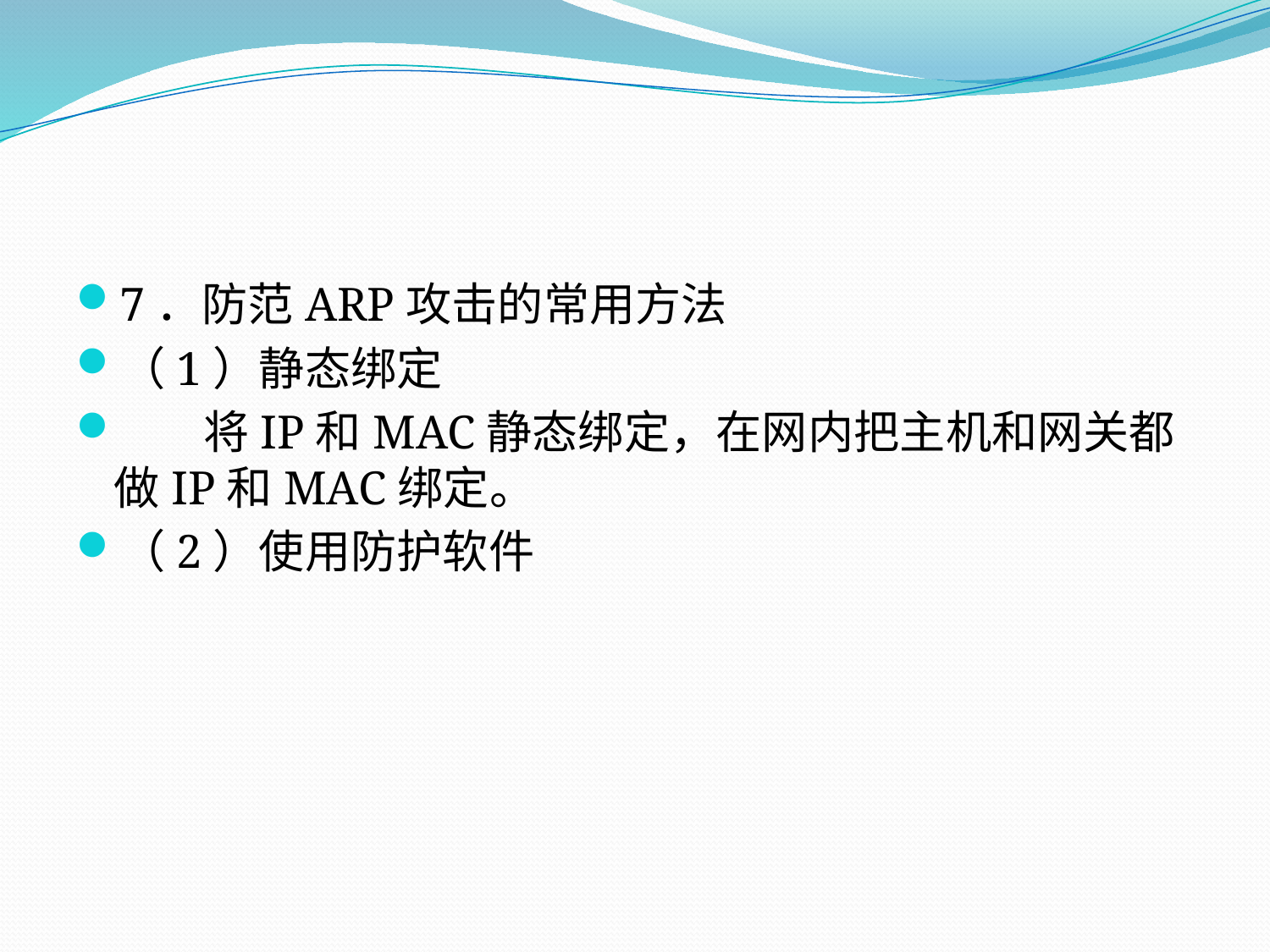

#
7．防范ARP攻击的常用方法
（1）静态绑定
       将IP和MAC静态绑定，在网内把主机和网关都做IP和MAC绑定。
（2）使用防护软件